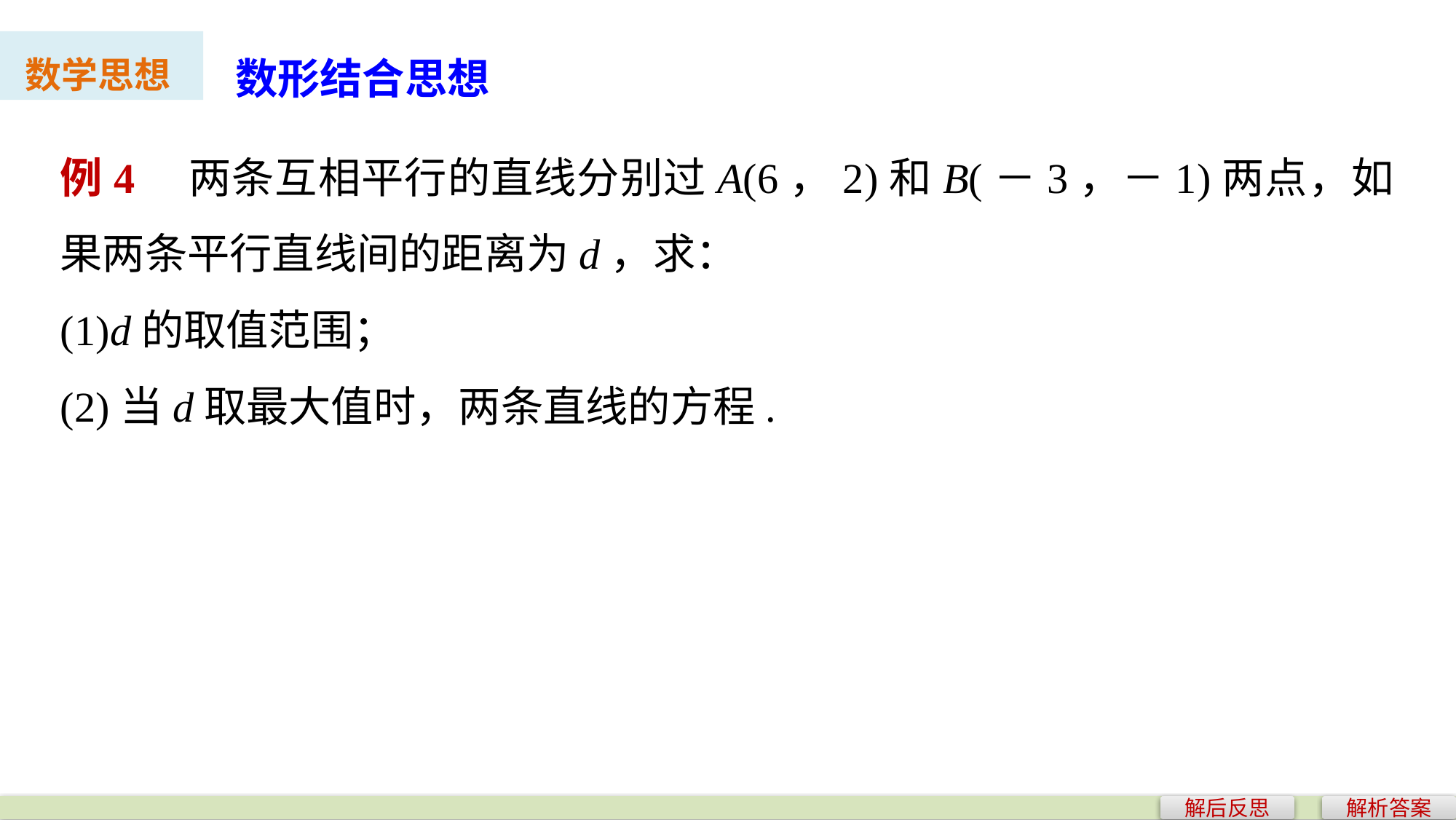

数形结合思想

数学思想
例4　两条互相平行的直线分别过A(6，2)和B(－3，－1)两点，如果两条平行直线间的距离为d，求：
(1)d的取值范围；
(2)当d取最大值时，两条直线的方程.
解后反思
解析答案